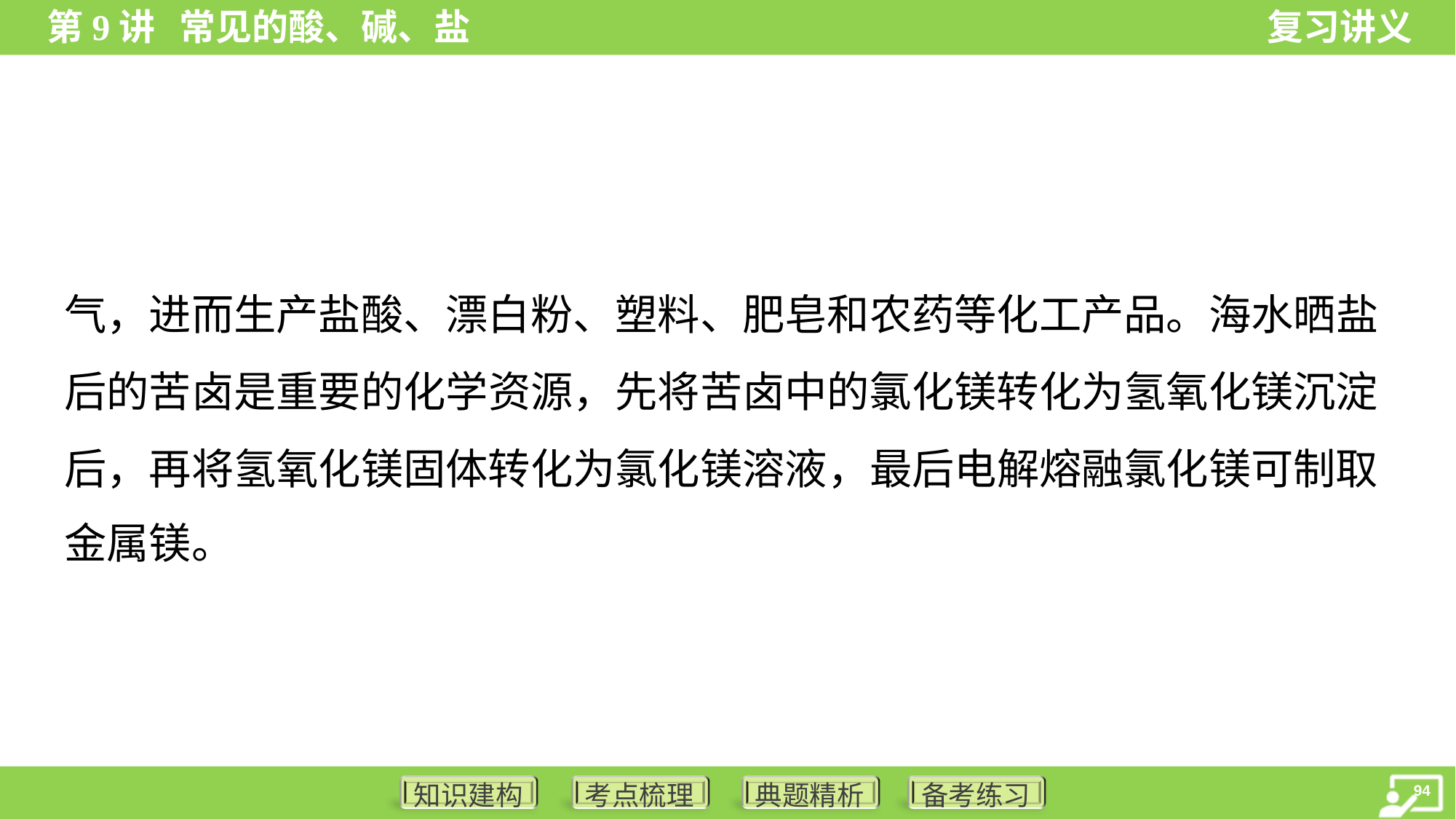

气，进而生产盐酸、漂白粉、塑料、肥皂和农药等化工产品。海水晒盐
后的苦卤是重要的化学资源，先将苦卤中的氯化镁转化为氢氧化镁沉淀
后，再将氢氧化镁固体转化为氯化镁溶液，最后电解熔融氯化镁可制取
金属镁。